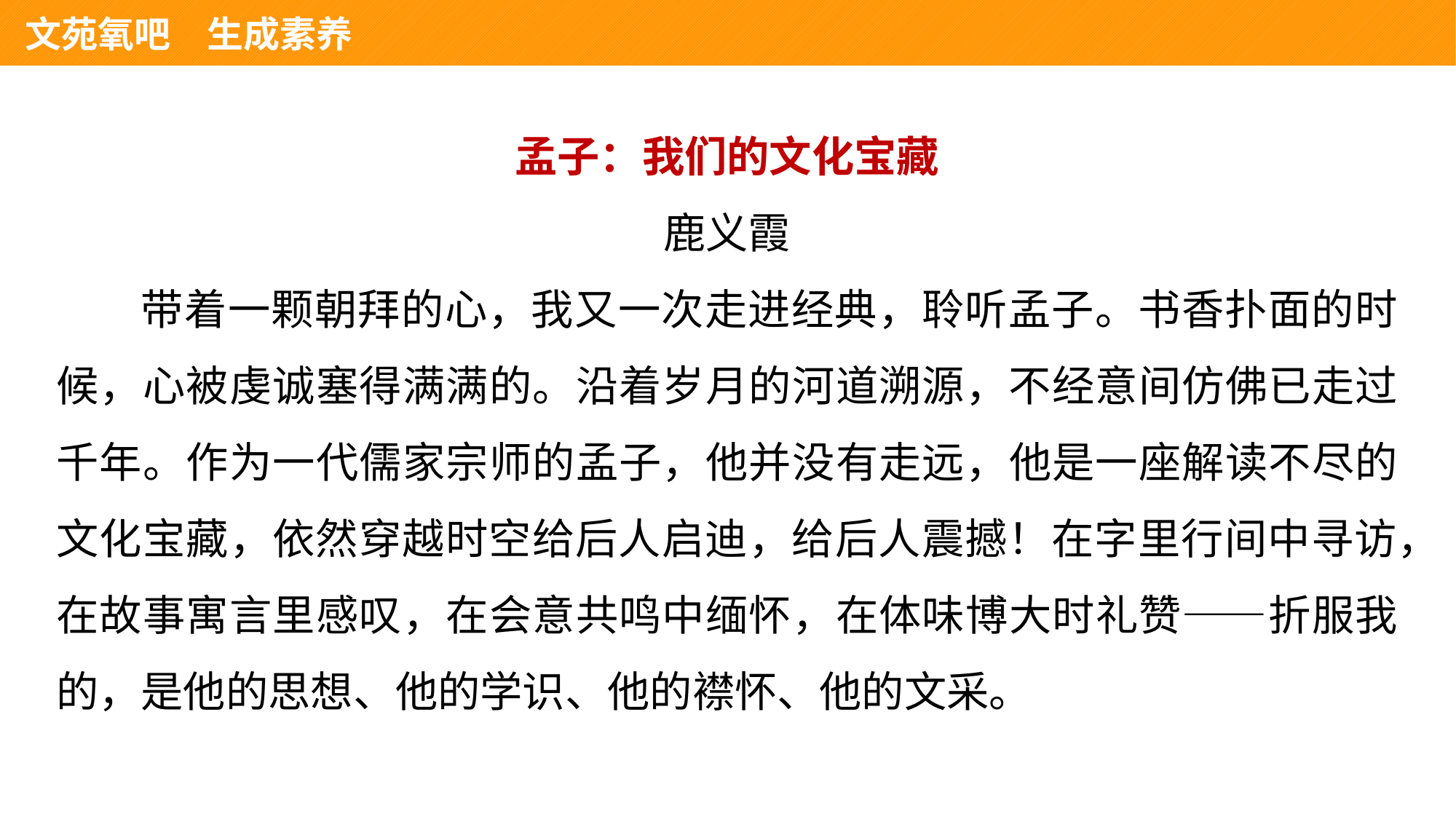

文苑氧吧　生成素养
孟子：我们的文化宝藏
鹿义霞
带着一颗朝拜的心，我又一次走进经典，聆听孟子。书香扑面的时候，心被虔诚塞得满满的。沿着岁月的河道溯源，不经意间仿佛已走过千年。作为一代儒家宗师的孟子，他并没有走远，他是一座解读不尽的文化宝藏，依然穿越时空给后人启迪，给后人震撼！在字里行间中寻访，在故事寓言里感叹，在会意共鸣中缅怀，在体味博大时礼赞——折服我的，是他的思想、他的学识、他的襟怀、他的文采。